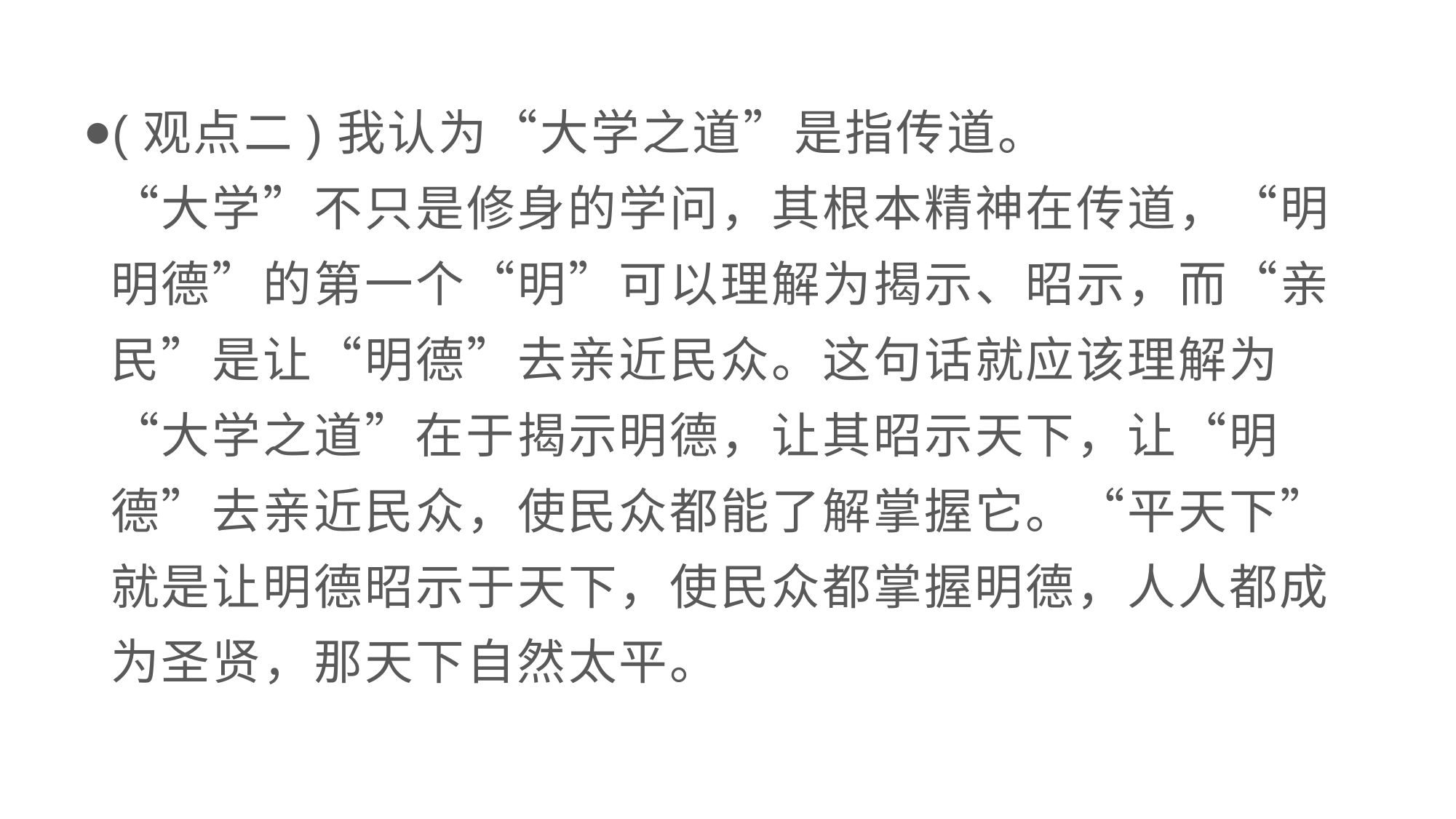

(观点二)我认为“大学之道”是指传道。
“大学”不只是修身的学问，其根本精神在传道，“明明德”的第一个“明”可以理解为揭示、昭示，而“亲民”是让“明德”去亲近民众。这句话就应该理解为“大学之道”在于揭示明德，让其昭示天下，让“明德”去亲近民众，使民众都能了解掌握它。“平天下”就是让明德昭示于天下，使民众都掌握明德，人人都成为圣贤，那天下自然太平。